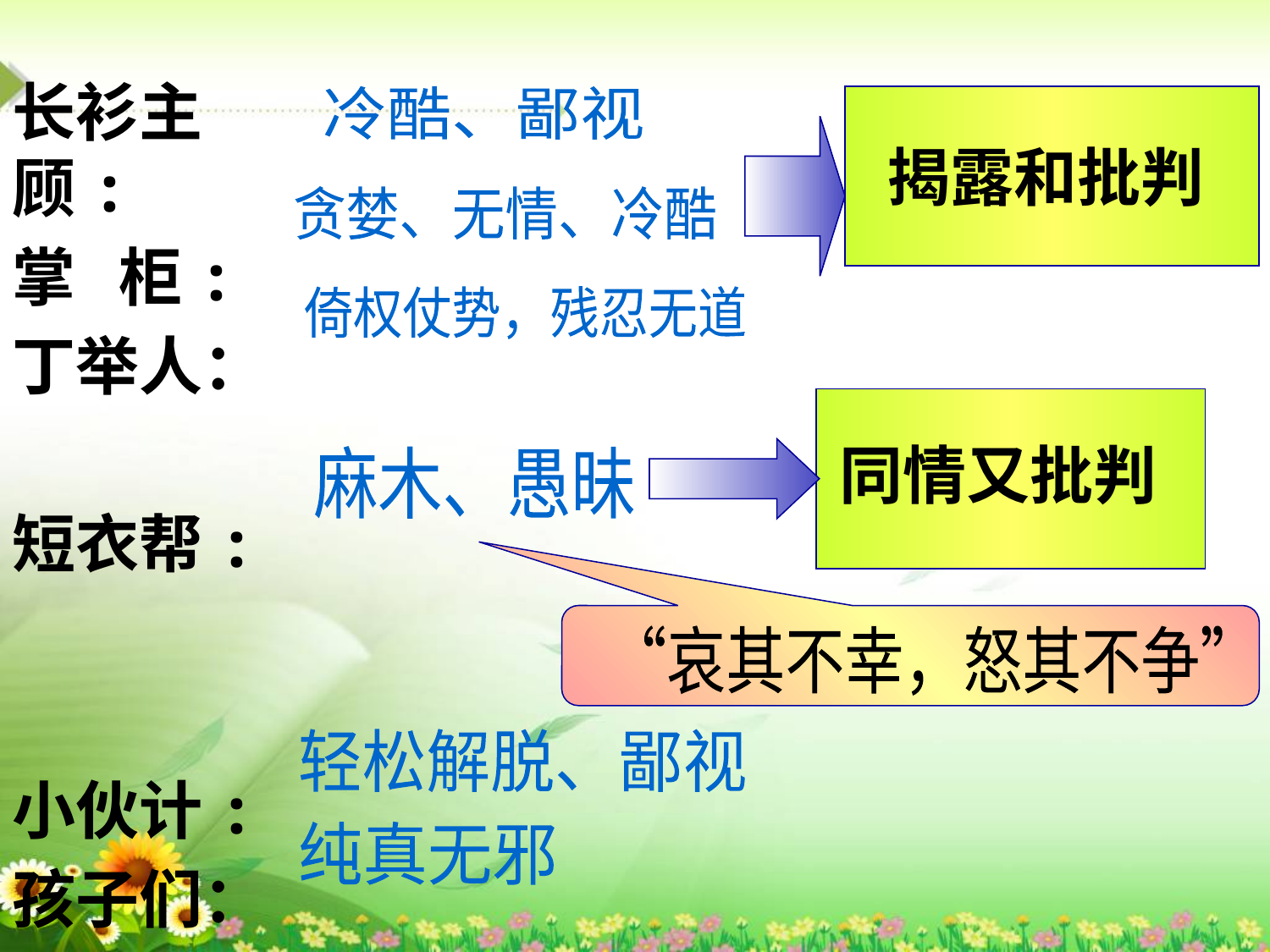

长衫主顾:
掌   柜:
丁举人：

短衣帮:

小伙计:
孩子们：

冷酷、鄙视

揭露和批判

贪婪、无情、冷酷
倚权仗势，残忍无道

同情又批判

麻木、愚昧

“哀其不幸，怒其不争”
轻松解脱、鄙视
纯真无邪